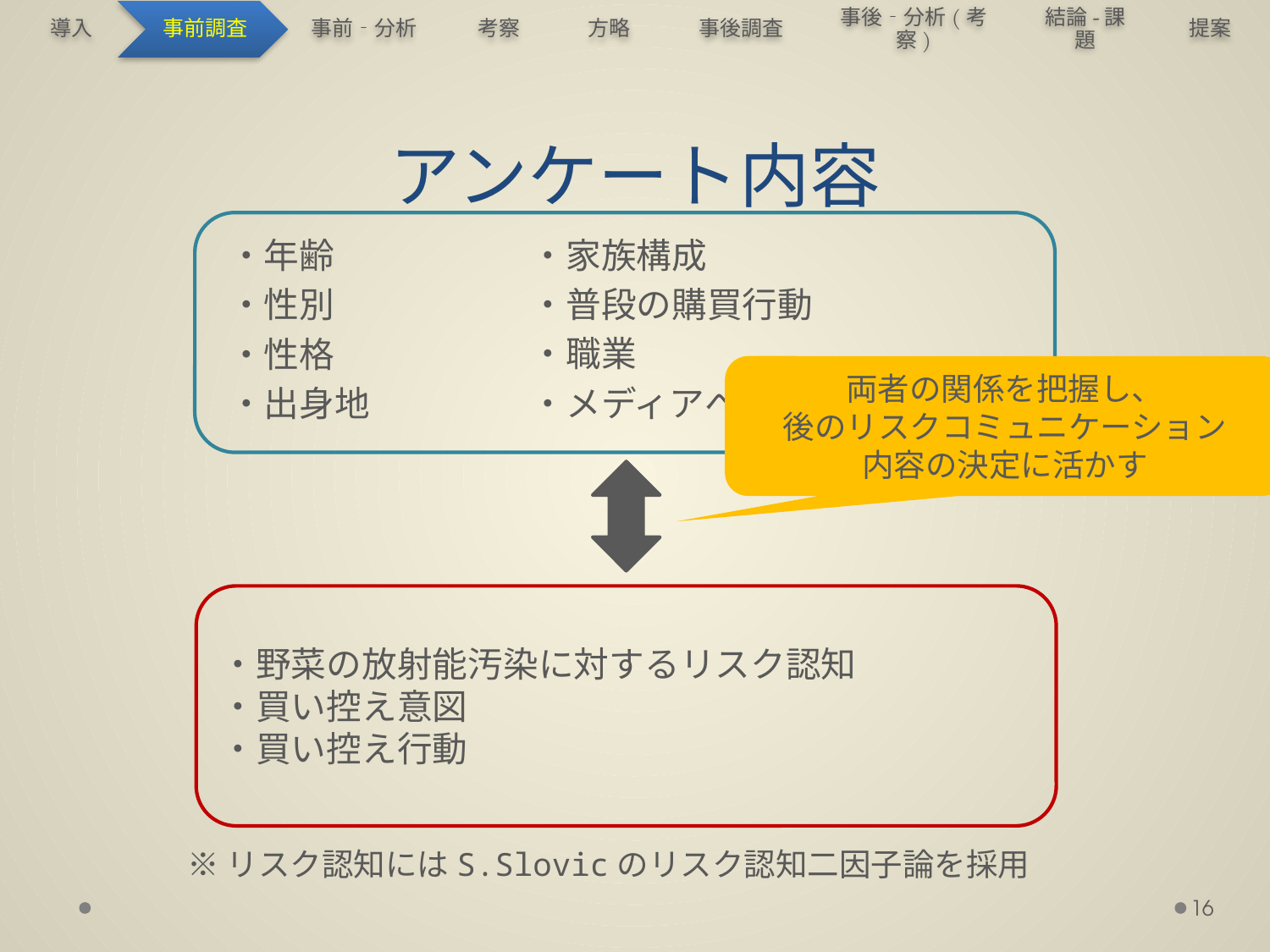

# アンケート内容
導入
事前調査
事前‐分析
考察
方略
事後調査
事後‐分析(考察)
結論-課題
提案

・年齢
・性別
・性格
・出身地
・家族構成
・普段の購買行動
・職業
・メディアへ・行政への意識
両者の関係を把握し、
後のリスクコミュニケーション
内容の決定に活かす

・野菜の放射能汚染に対するリスク認知
・買い控え意図
・買い控え行動
※リスク認知にはS.Slovicのリスク認知二因子論を採用

16